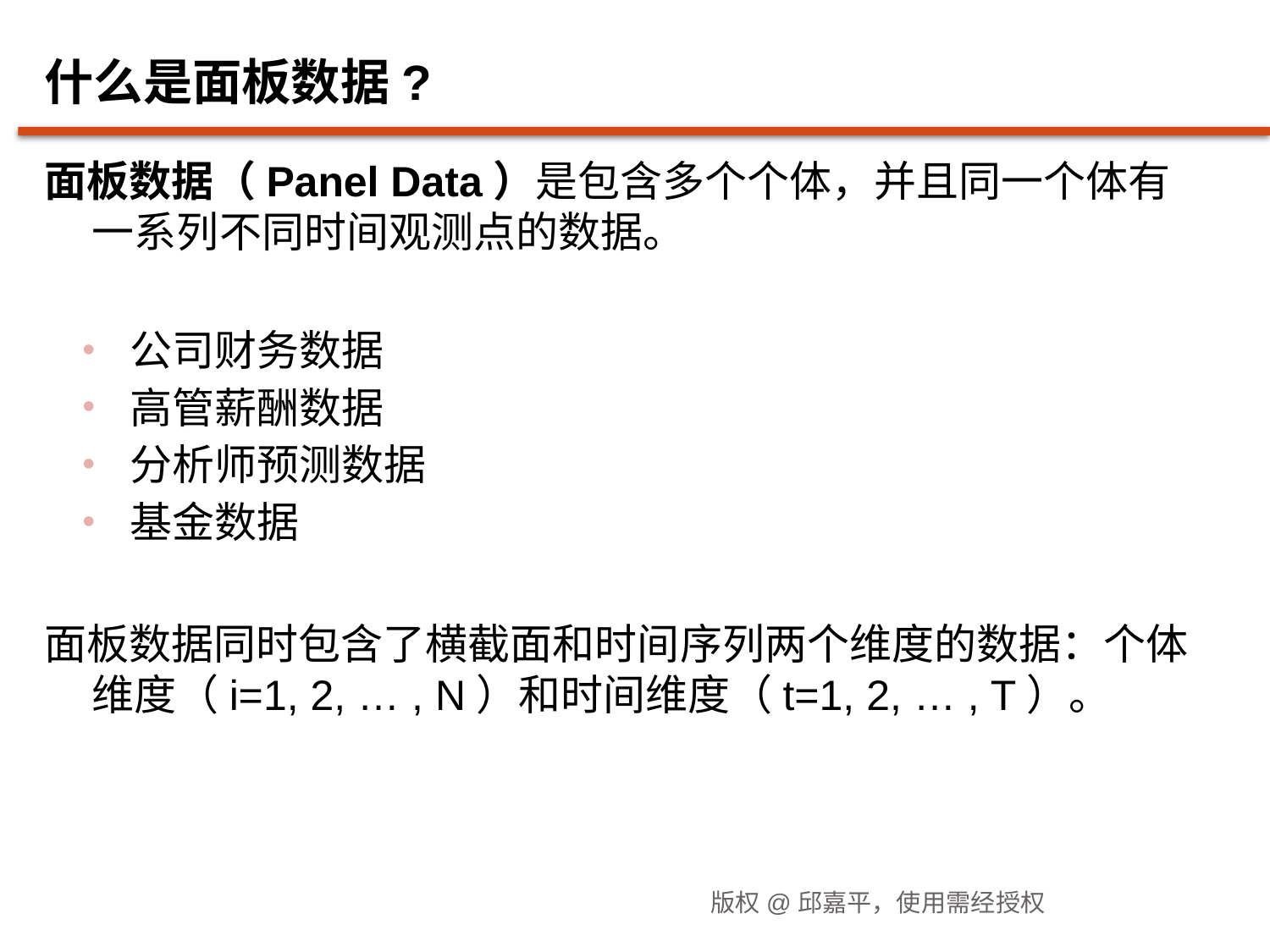

# 什么是面板数据?
面板数据（Panel Data）是包含多个个体，并且同一个体有一系列不同时间观测点的数据。

公司财务数据
高管薪酬数据
分析师预测数据
基金数据

面板数据同时包含了横截面和时间序列两个维度的数据：个体维度（i=1, 2, … , N）和时间维度（t=1, 2, … , T）。
4
版权@邱嘉平，使用需经授权